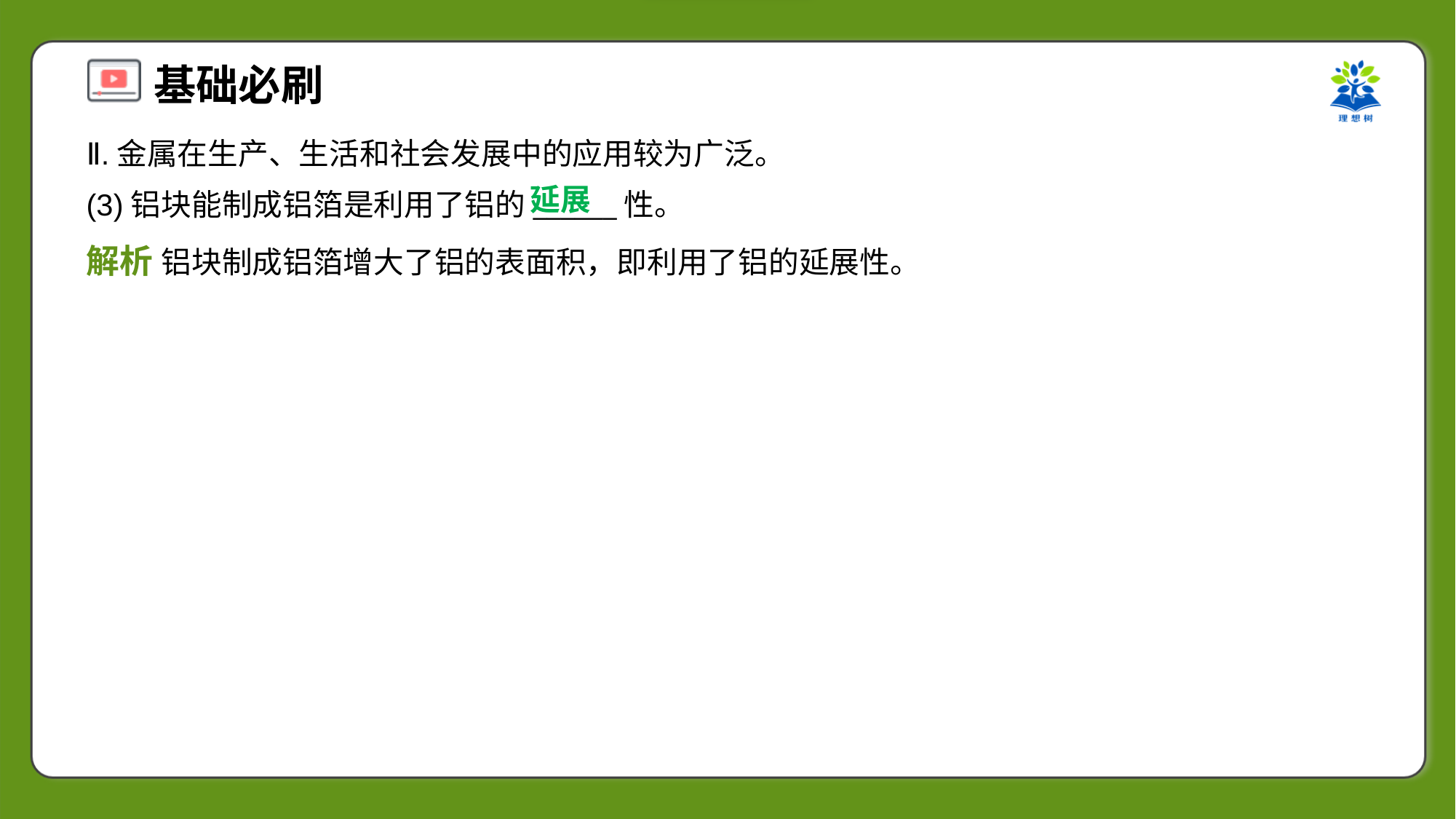

Ⅱ.金属在生产、生活和社会发展中的应用较为广泛。
(3)铝块能制成铝箔是利用了铝的______性。
延展
解析 铝块制成铝箔增大了铝的表面积，即利用了铝的延展性。